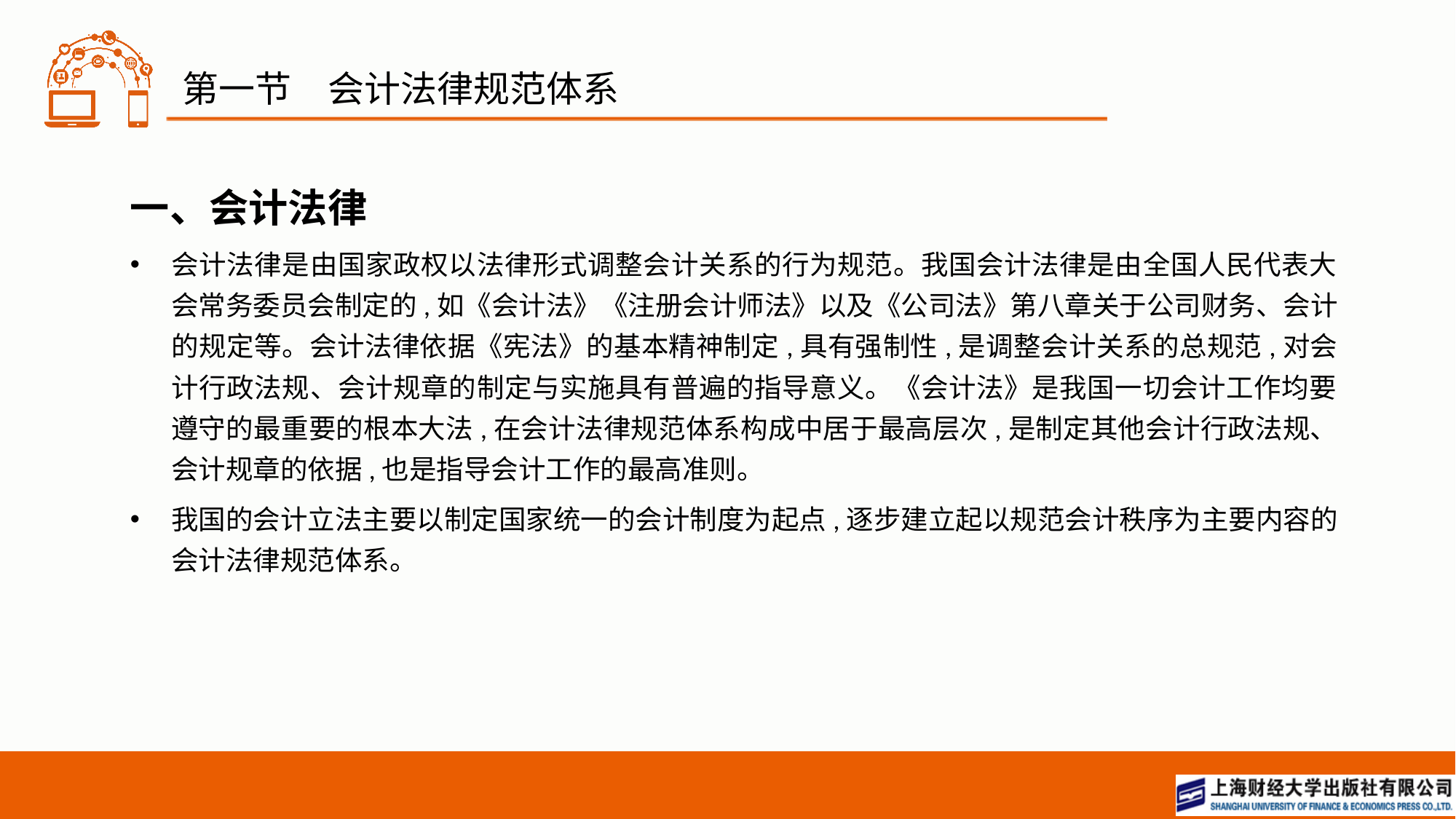

# 第一节　会计法律规范体系
一、会计法律
会计法律是由国家政权以法律形式调整会计关系的行为规范。我国会计法律是由全国人民代表大会常务委员会制定的,如《会计法》《注册会计师法》以及《公司法》第八章关于公司财务、会计的规定等。会计法律依据《宪法》的基本精神制定,具有强制性,是调整会计关系的总规范,对会计行政法规、会计规章的制定与实施具有普遍的指导意义。《会计法》是我国一切会计工作均要遵守的最重要的根本大法,在会计法律规范体系构成中居于最高层次,是制定其他会计行政法规、会计规章的依据,也是指导会计工作的最高准则。
我国的会计立法主要以制定国家统一的会计制度为起点,逐步建立起以规范会计秩序为主要内容的会计法律规范体系。